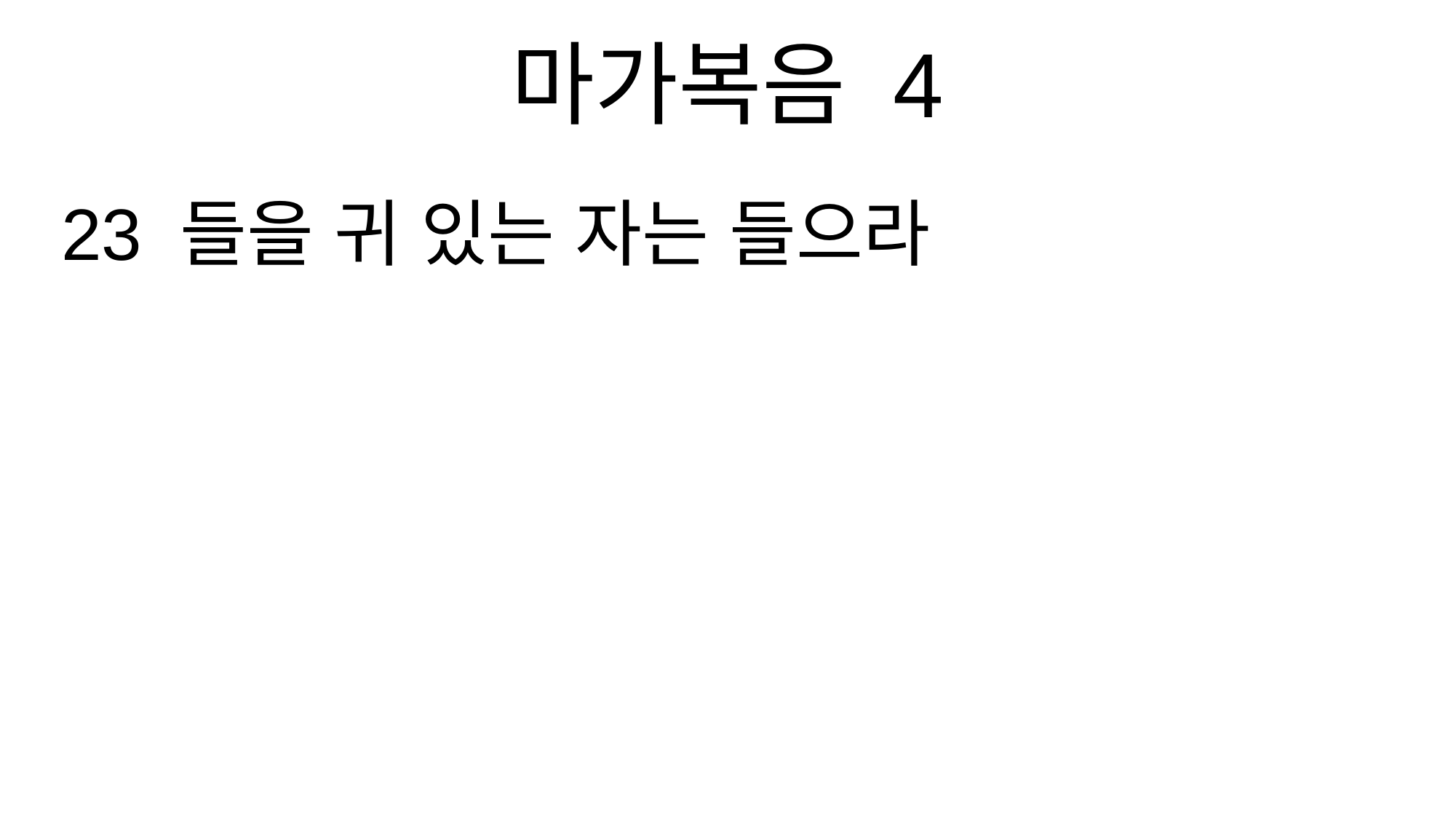

마가복음 4
23 들을 귀 있는 자는 들으라